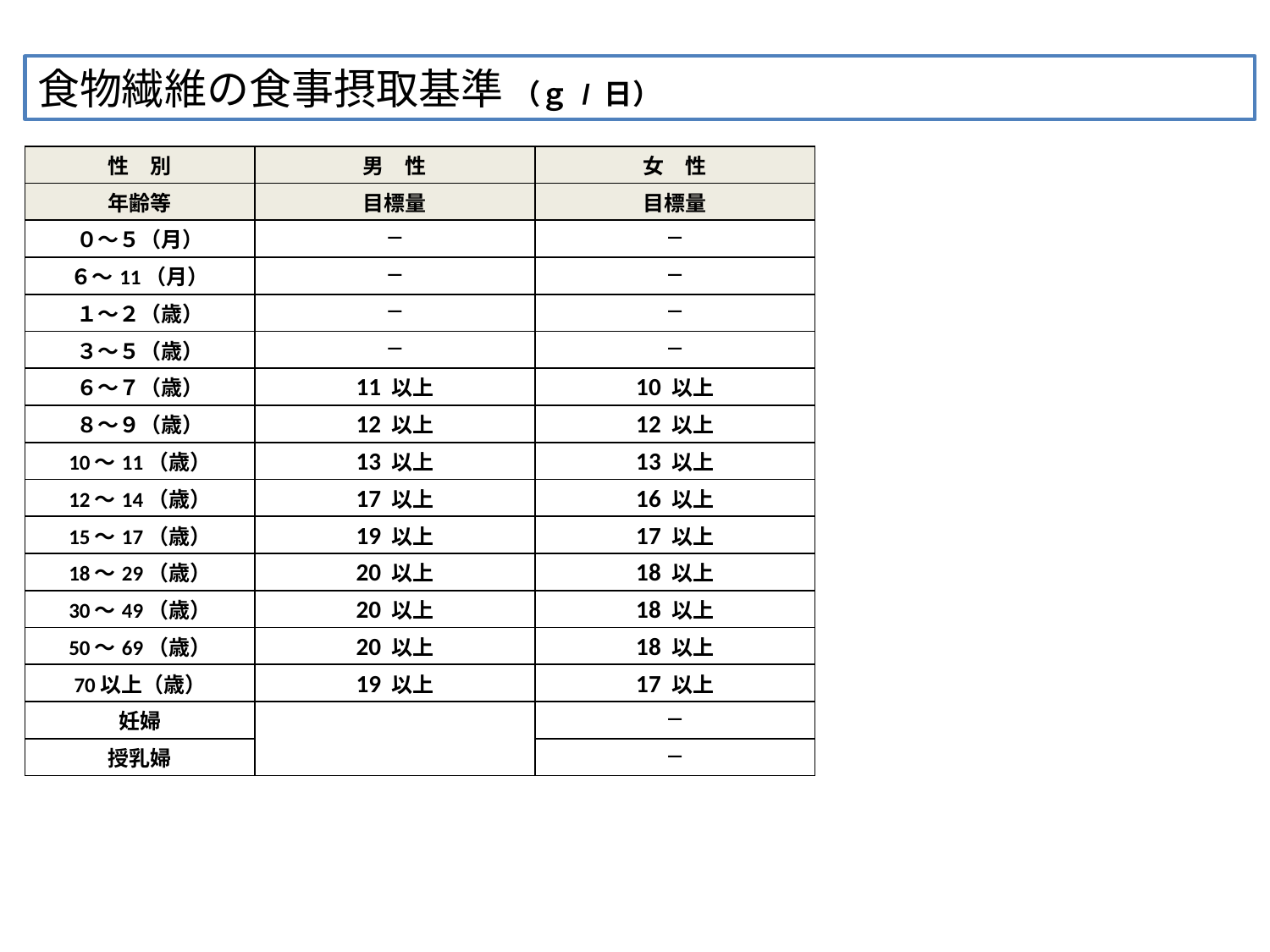

食物繊維の食事摂取基準 （ｇ / 日）
| 性　別 | 男　性 | 女　性 |
| --- | --- | --- |
| 年齢等 | 目標量 | 目標量 |
| ０～５（月） | ― | ― |
| ６～11（月） | ― | ― |
| １～２（歳） | ― | ― |
| ３～５（歳） | ― | ― |
| ６～７（歳） | 11 以上 | 10 以上 |
| ８～９（歳） | 12 以上 | 12 以上 |
| 10～11（歳） | 13 以上 | 13 以上 |
| 12～14（歳） | 17 以上 | 16 以上 |
| 15～17（歳） | 19 以上 | 17 以上 |
| 18～29（歳） | 20 以上 | 18 以上 |
| 30～49（歳） | 20 以上 | 18 以上 |
| 50～69（歳） | 20 以上 | 18 以上 |
| 70以上（歳） | 19 以上 | 17 以上 |
| 妊婦 |  | ― |
| 授乳婦 |  | ― |